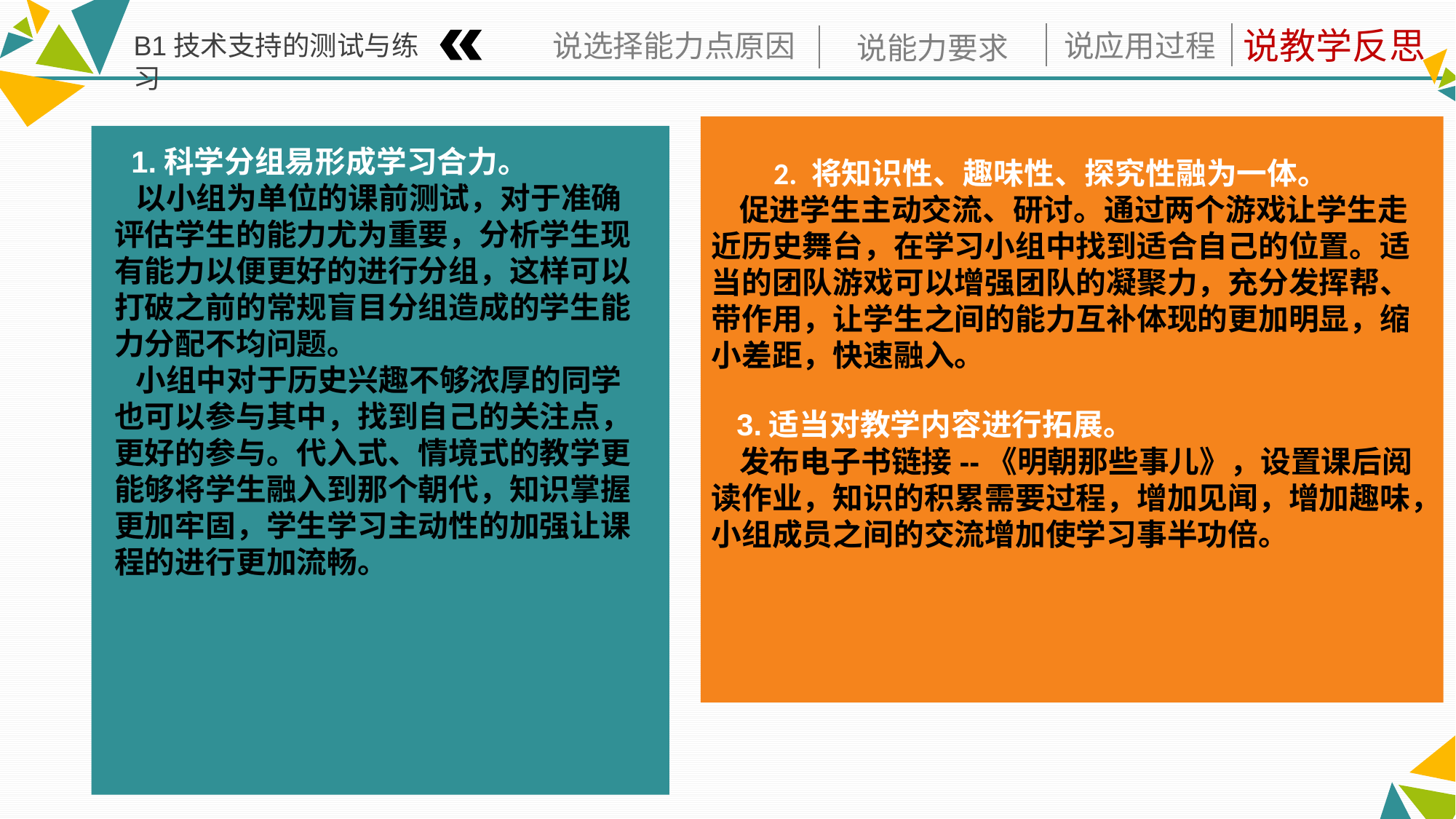

B1技术支持的测试与练习

         2. 将知识性、趣味性、探究性融为一体。
   促进学生主动交流、研讨。通过两个游戏让学生走近历史舞台，在学习小组中找到适合自己的位置。适当的团队游戏可以增强团队的凝聚力，充分发挥帮、带作用，让学生之间的能力互补体现的更加明显，缩小差距，快速融入。

   3.适当对教学内容进行拓展。
   发布电子书链接--《明朝那些事儿》，设置课后阅读作业，知识的积累需要过程，增加见闻，增加趣味，小组成员之间的交流增加使学习事半功倍。

  1.科学分组易形成学习合力。
  以小组为单位的课前测试，对于准确评估学生的能力尤为重要，分析学生现有能力以便更好的进行分组，这样可以打破之前的常规盲目分组造成的学生能力分配不均问题。
  小组中对于历史兴趣不够浓厚的同学也可以参与其中，找到自己的关注点，更好的参与。代入式、情境式的教学更能够将学生融入到那个朝代，知识掌握更加牢固，学生学习主动性的加强让课程的进行更加流畅。